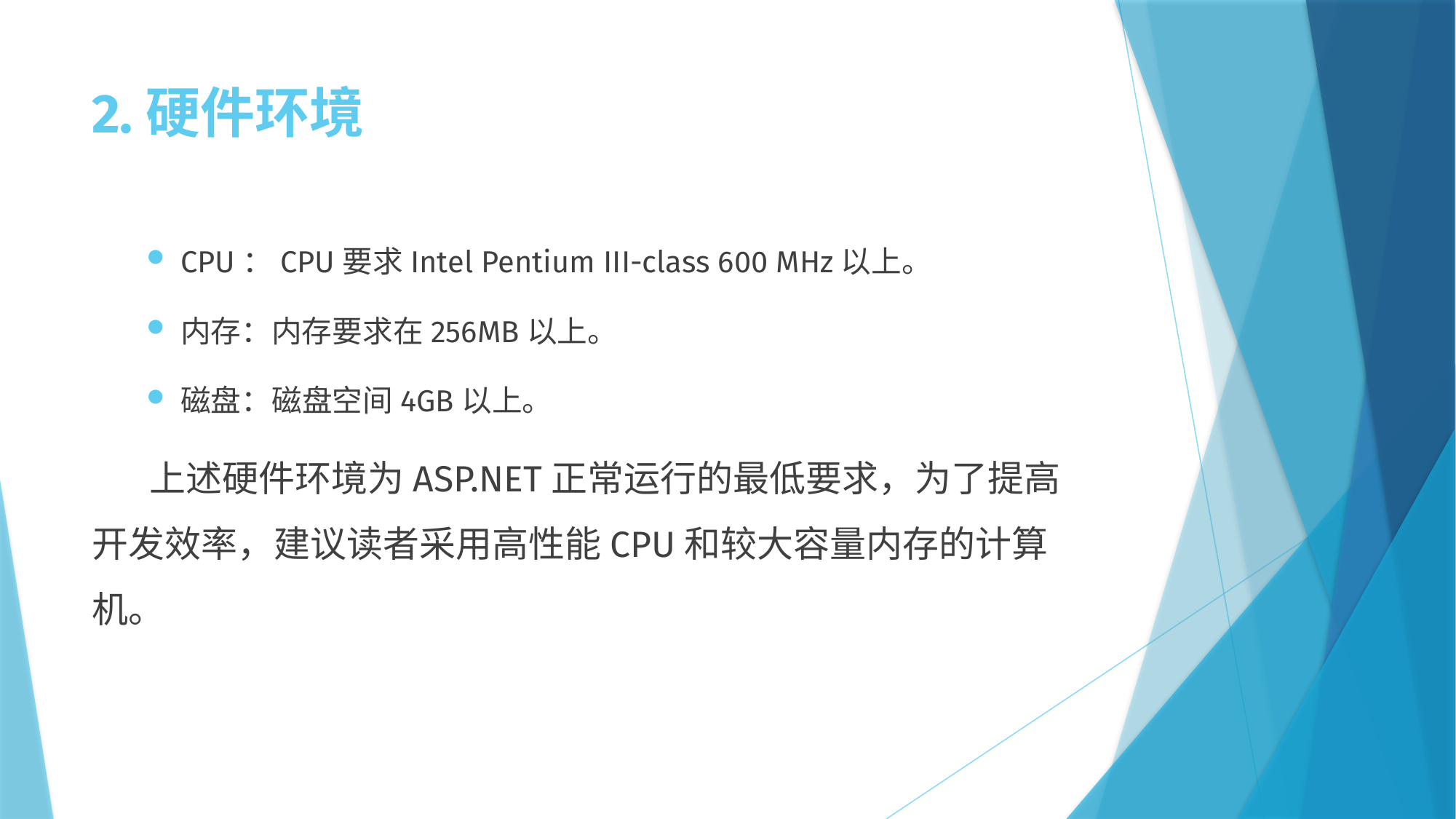

# 2.硬件环境
CPU：CPU要求Intel Pentium III-class 600 MHz以上。
内存：内存要求在256MB以上。
磁盘：磁盘空间4GB以上。
      上述硬件环境为ASP.NET正常运行的最低要求，为了提高开发效率，建议读者采用高性能CPU和较大容量内存的计算机。